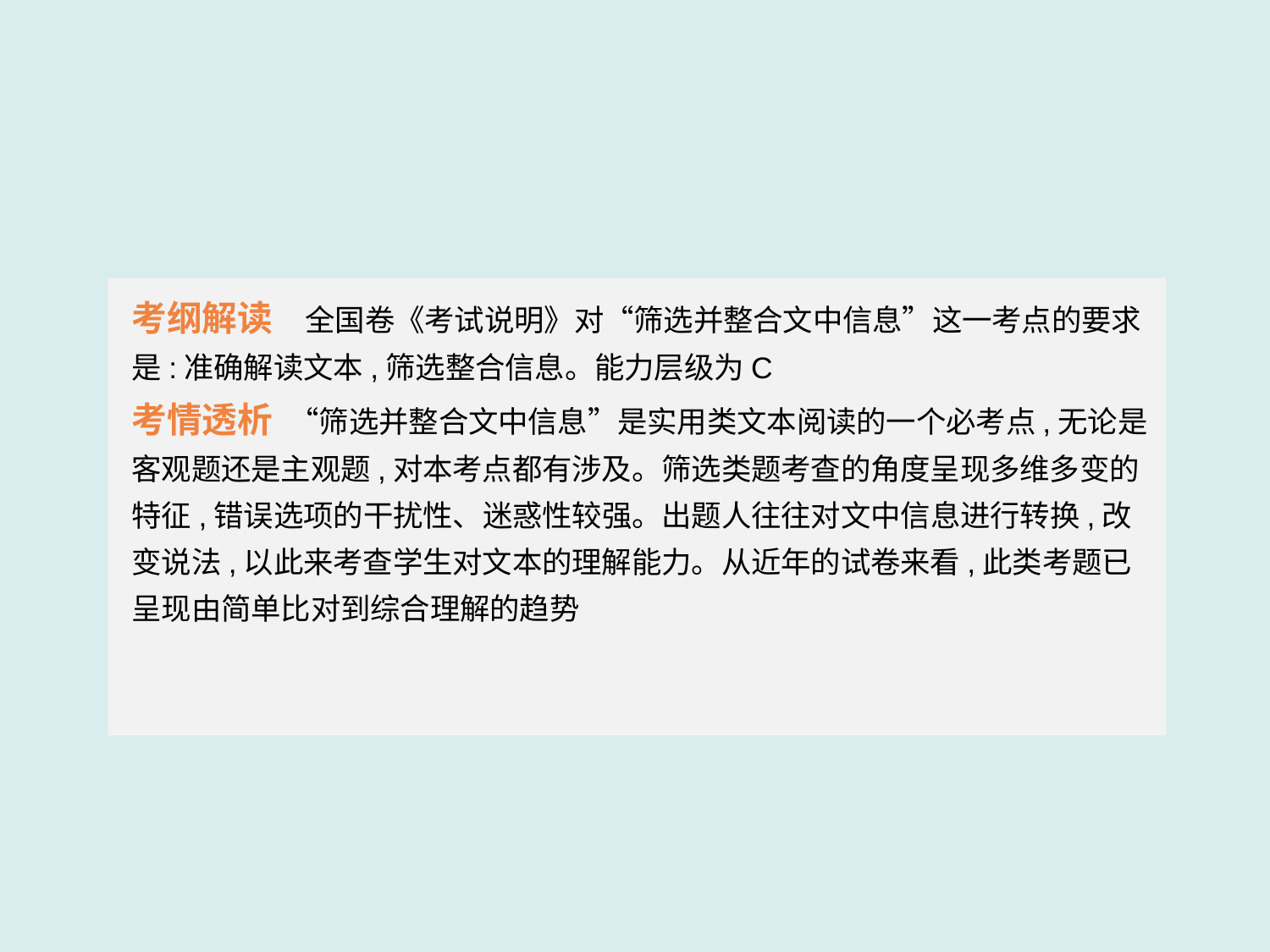

考纲解读    全国卷《考试说明》对“筛选并整合文中信息”这一考点的要求是:准确解读文本,筛选整合信息。能力层级为C
考情透析  “筛选并整合文中信息”是实用类文本阅读的一个必考点,无论是客观题还是主观题,对本考点都有涉及。筛选类题考查的角度呈现多维多变的特征,错误选项的干扰性、迷惑性较强。出题人往往对文中信息进行转换,改变说法,以此来考查学生对文本的理解能力。从近年的试卷来看,此类考题已呈现由简单比对到综合理解的趋势